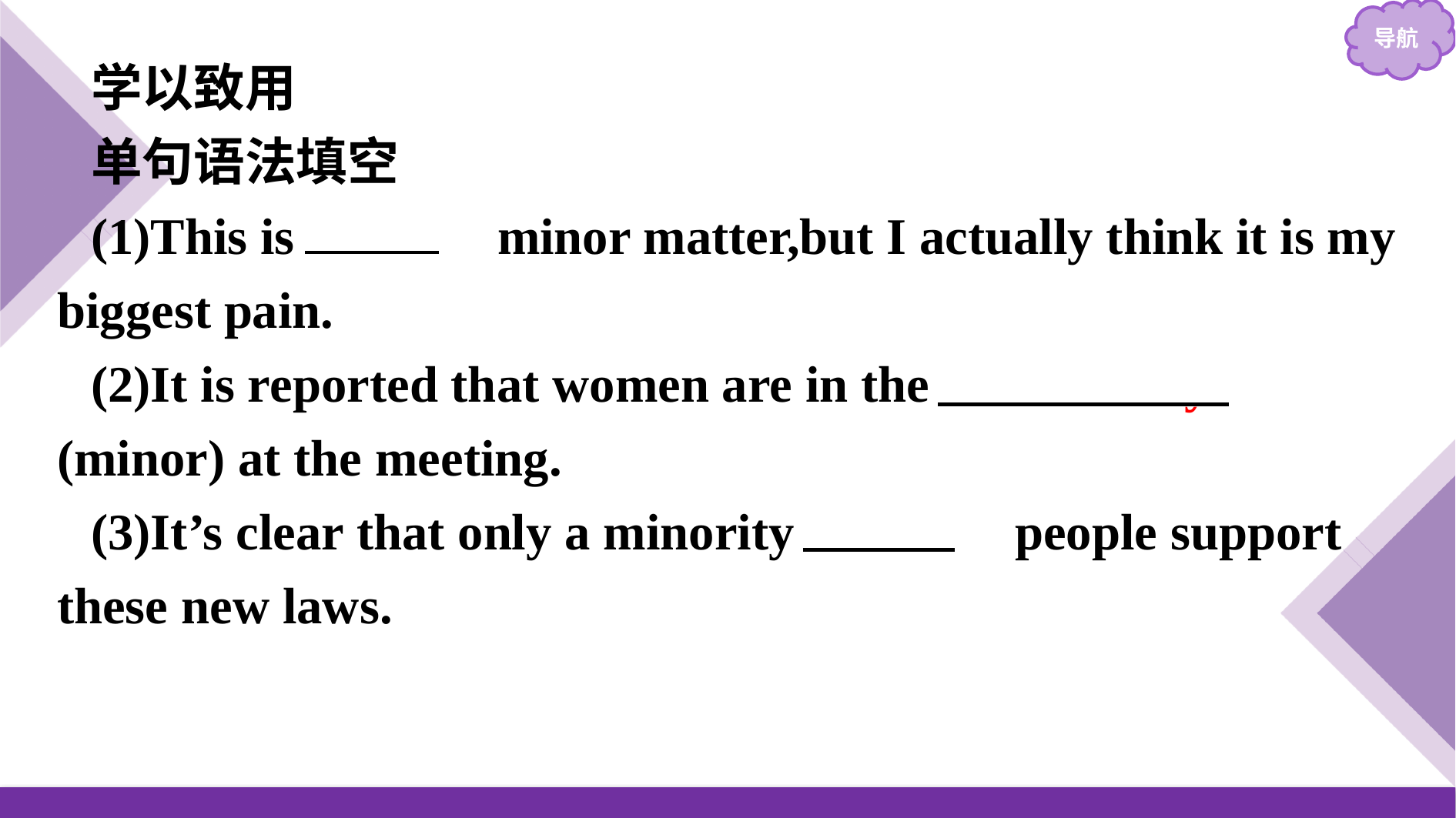

学以致用
单句语法填空
(1)This is 　a　 minor matter,but I actually think it is my biggest pain.
(2)It is reported that women are in the 　minority　(minor) at the meeting.
(3)It’s clear that only a minority 　of　 people support these new laws.